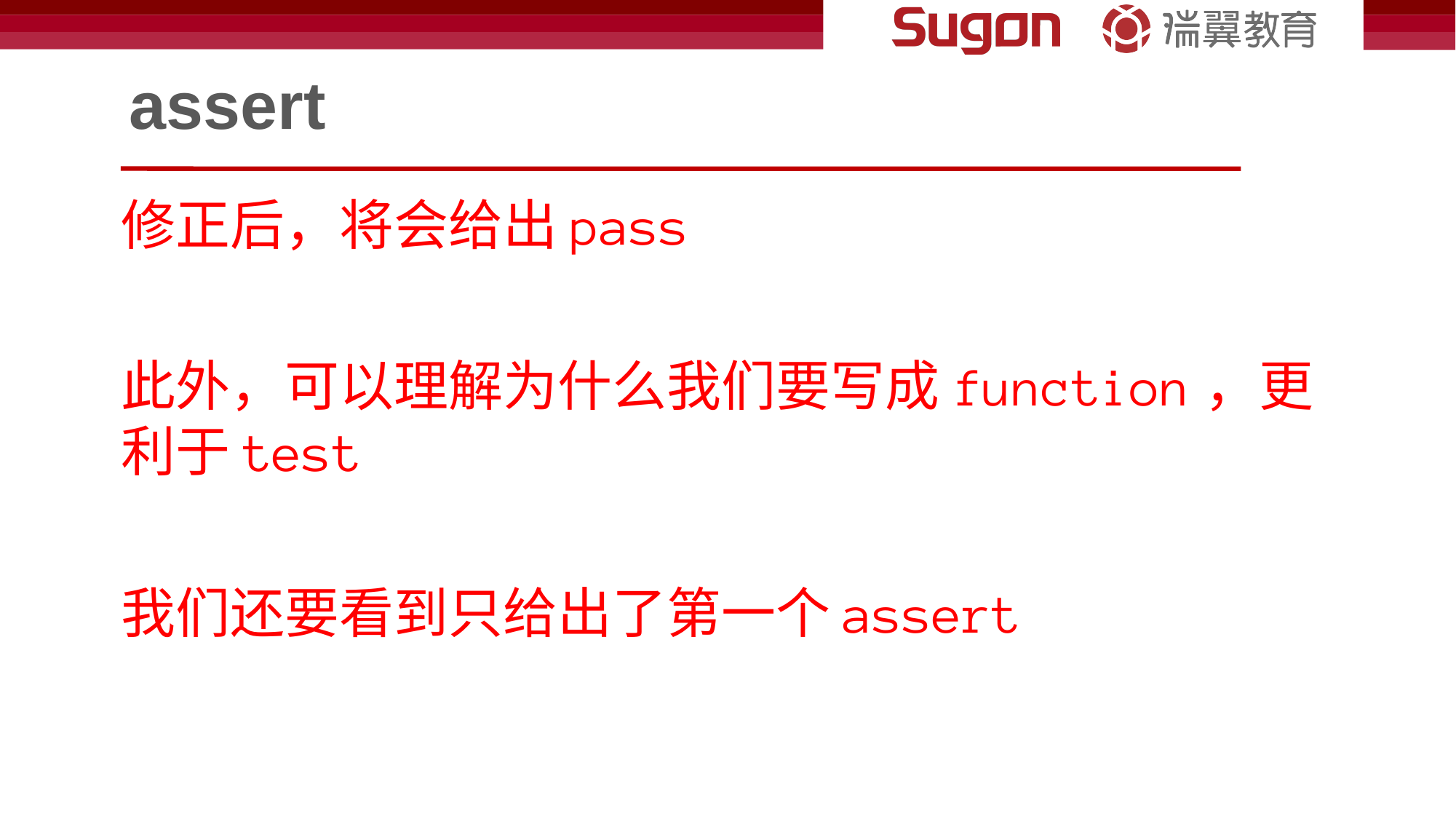

# assert
修正后，将会给出pass

此外，可以理解为什么我们要写成function，更利于test

我们还要看到只给出了第一个assert